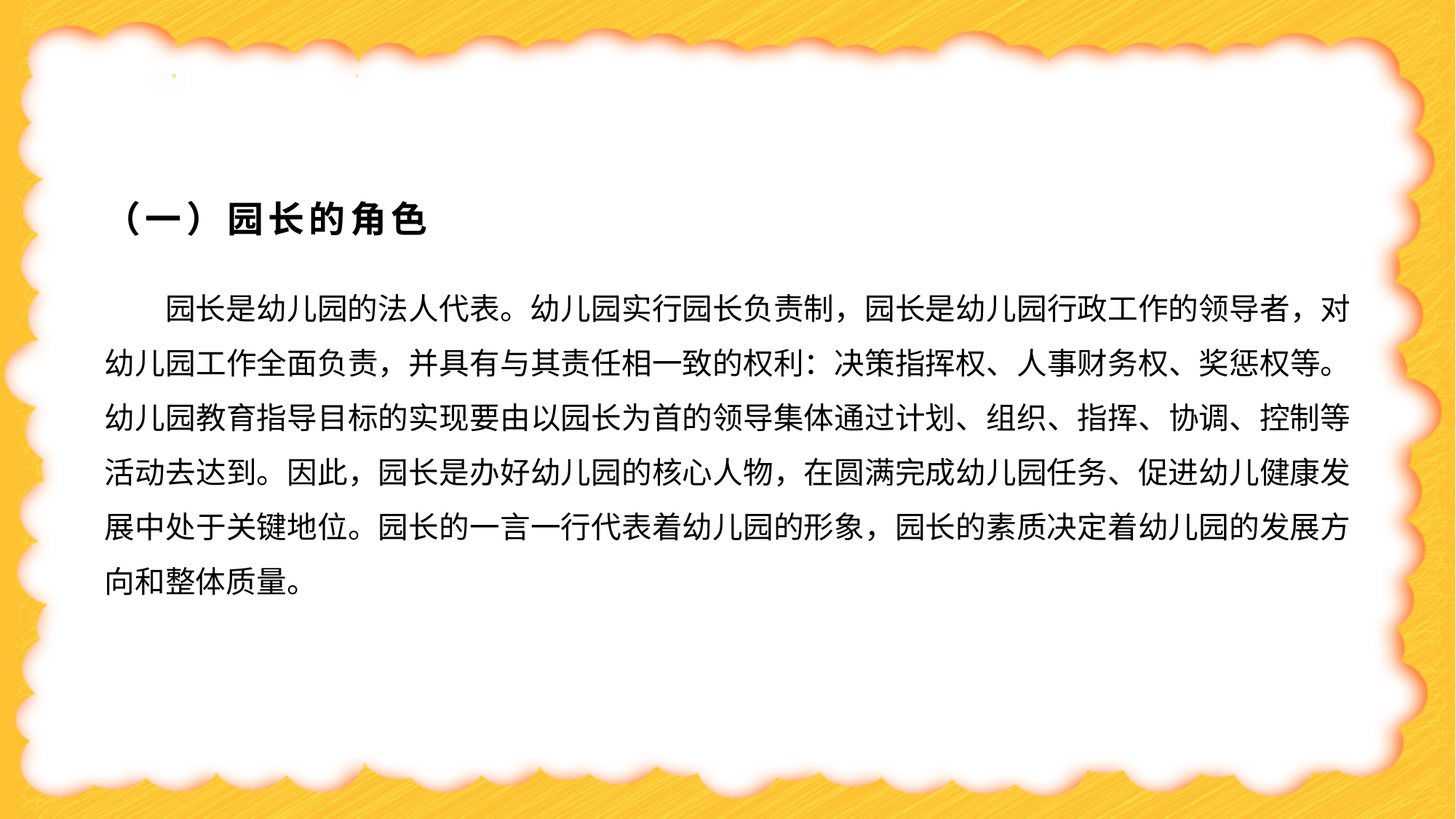

# 一、学前教育领导者的角色与职责
（一）园长的角色
园长是幼儿园的法人代表。幼儿园实行园长负责制，园长是幼儿园行政工作的领导者，对幼儿园工作全面负责，并具有与其责任相一致的权利：决策指挥权、人事财务权、奖惩权等。幼儿园教育指导目标的实现要由以园长为首的领导集体通过计划、组织、指挥、协调、控制等活动去达到。因此，园长是办好幼儿园的核心人物，在圆满完成幼儿园任务、促进幼儿健康发展中处于关键地位。园长的一言一行代表着幼儿园的形象，园长的素质决定着幼儿园的发展方向和整体质量。